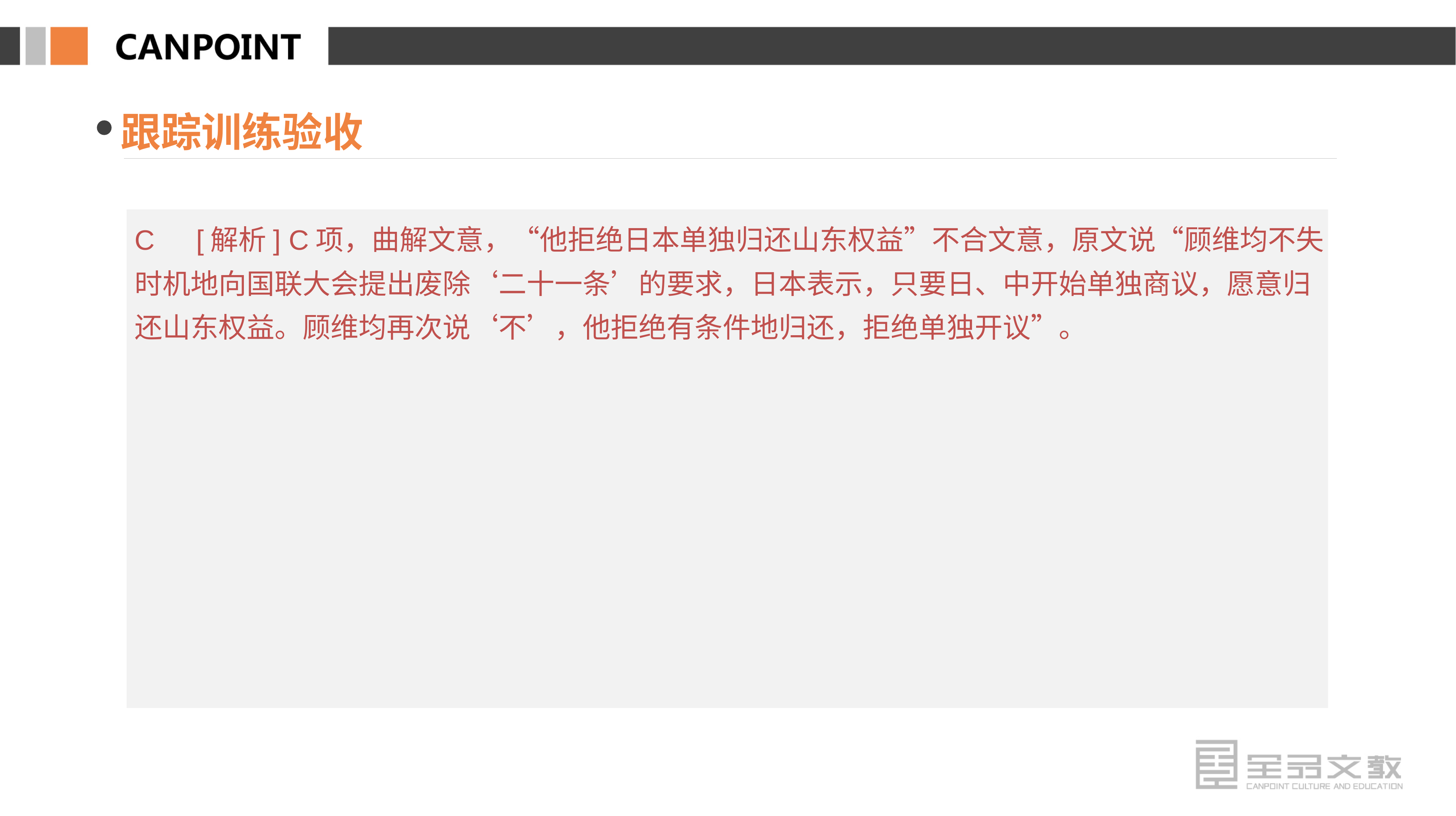

跟踪训练验收

C　[解析] C项，曲解文意，“他拒绝日本单独归还山东权益”不合文意，原文说“顾维均不失时机地向国联大会提出废除‘二十一条’的要求，日本表示，只要日、中开始单独商议，愿意归还山东权益。顾维均再次说‘不’，他拒绝有条件地归还，拒绝单独开议”。